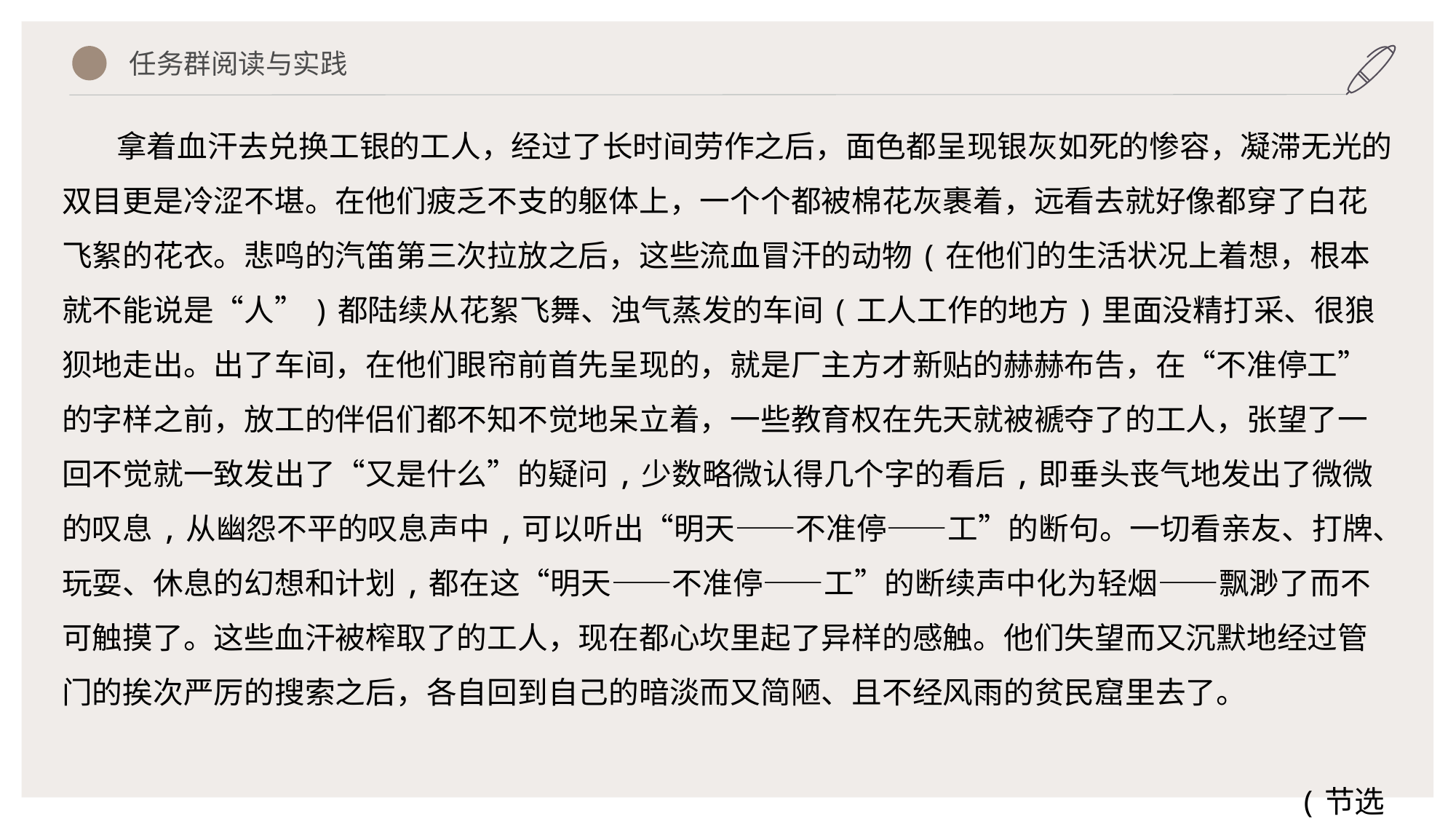

任务群阅读与实践

拿着血汗去兑换工银的工人，经过了长时间劳作之后，面色都呈现银灰如死的惨容，凝滞无光的双目更是冷涩不堪。在他们疲乏不支的躯体上，一个个都被棉花灰裹着，远看去就好像都穿了白花飞絮的花衣。悲鸣的汽笛第三次拉放之后，这些流血冒汗的动物(在他们的生活状况上着想，根本就不能说是“人”)都陆续从花絮飞舞、浊气蒸发的车间(工人工作的地方)里面没精打采、很狼狈地走出。出了车间，在他们眼帘前首先呈现的，就是厂主方才新贴的赫赫布告，在“不准停工”的字样之前，放工的伴侣们都不知不觉地呆立着，一些教育权在先天就被褫夺了的工人，张望了一回不觉就一致发出了“又是什么”的疑问,少数略微认得几个字的看后,即垂头丧气地发出了微微的叹息,从幽怨不平的叹息声中,可以听出“明天——不准停——工”的断句。一切看亲友、打牌、玩耍、休息的幻想和计划,都在这“明天——不准停——工”的断续声中化为轻烟——飘渺了而不可触摸了。这些血汗被榨取了的工人，现在都心坎里起了异样的感触。他们失望而又沉默地经过管门的挨次严厉的搜索之后，各自回到自己的暗淡而又简陋、且不经风雨的贫民窟里去了。
                                                                 (节选自《端午节》)